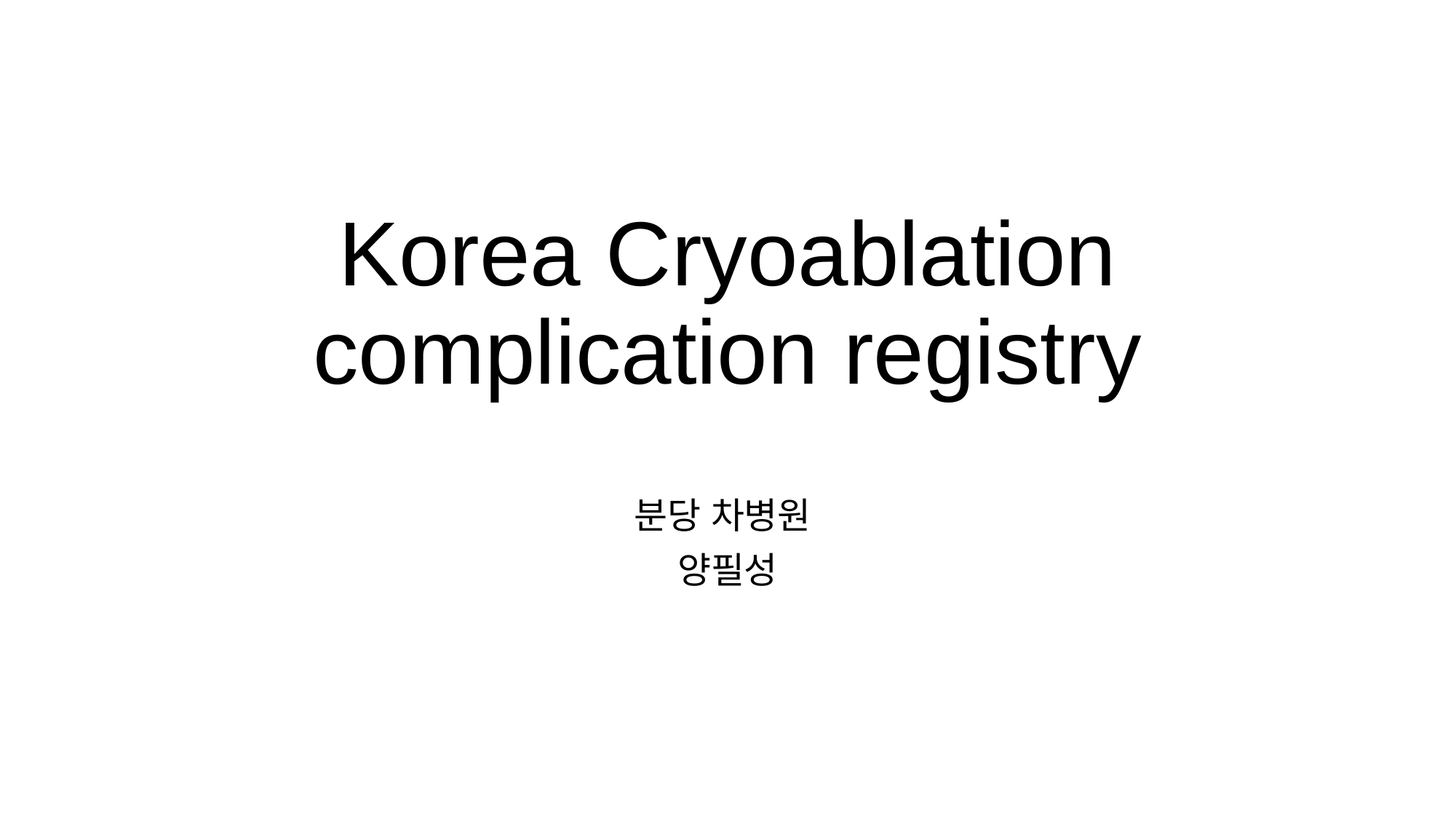

# Korea Cryoablation complication registry
분당 차병원
양필성